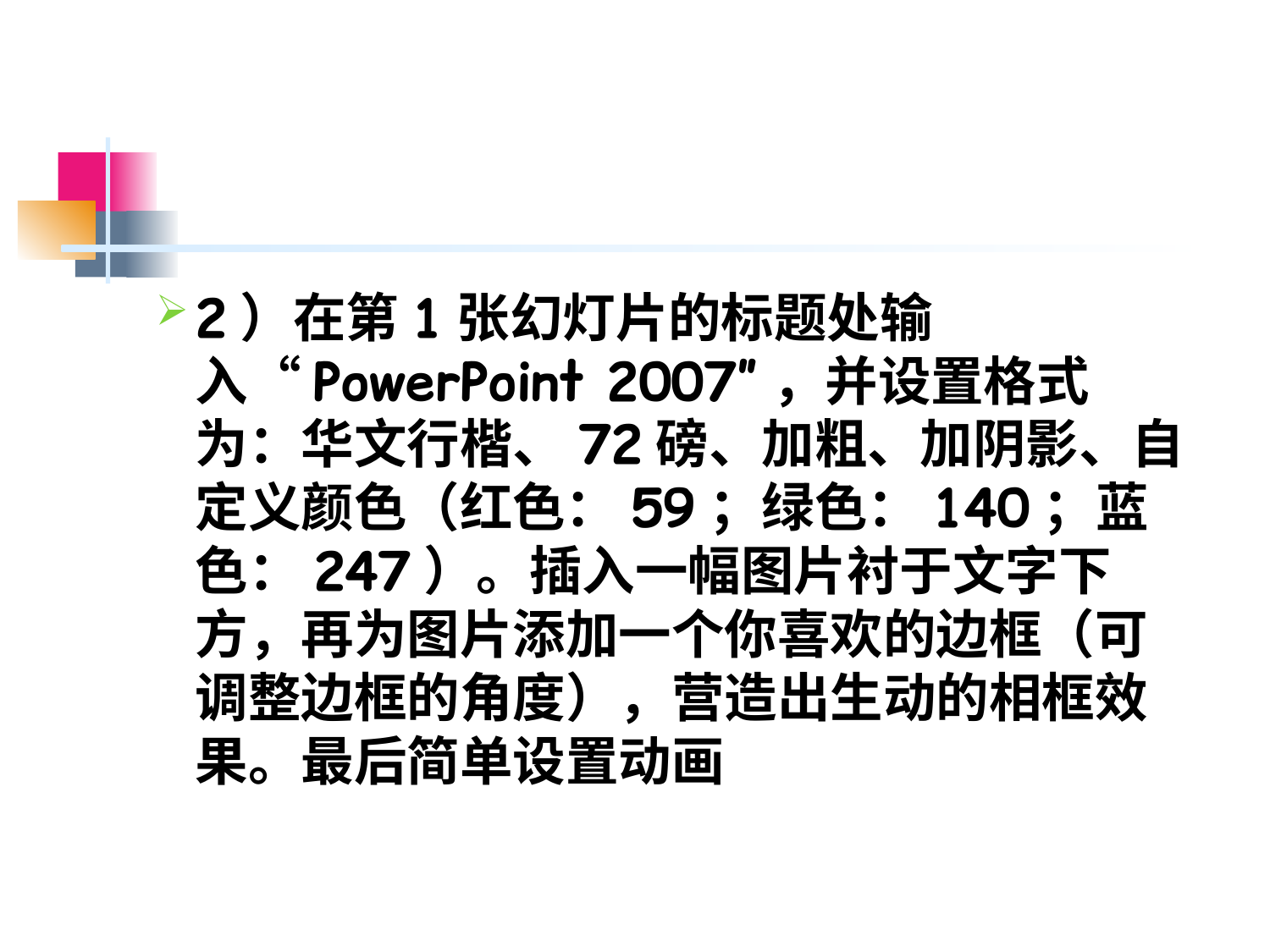

#
2）在第1张幻灯片的标题处输入“PowerPoint 2007”，并设置格式为：华文行楷、72磅、加粗、加阴影、自定义颜色（红色：59；绿色：140；蓝色：247）。插入一幅图片衬于文字下方，再为图片添加一个你喜欢的边框（可调整边框的角度），营造出生动的相框效果。最后简单设置动画